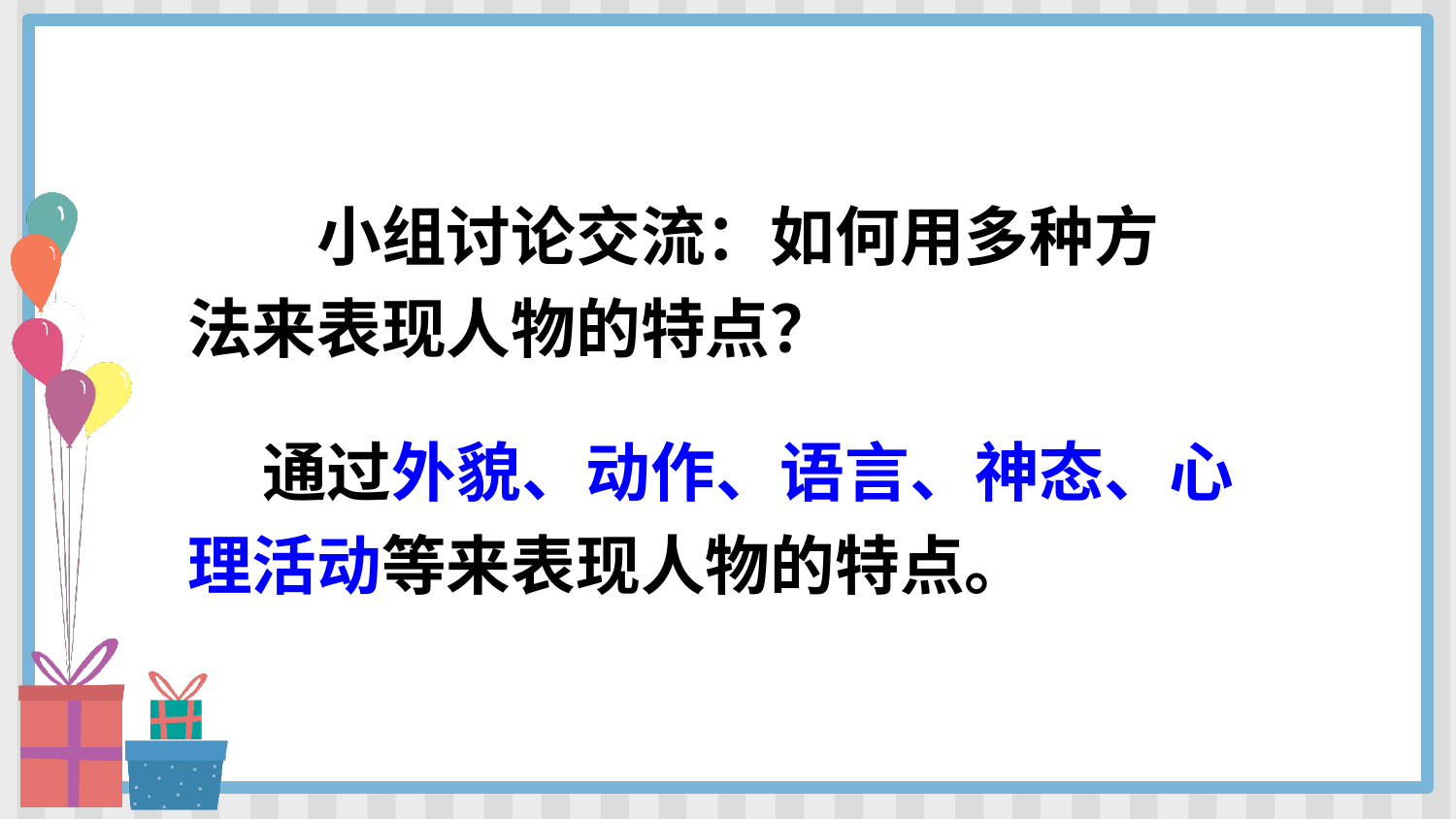

小组讨论交流：如何用多种方法来表现人物的特点？
    通过外貌、动作、语言、神态、心理活动等来表现人物的特点。